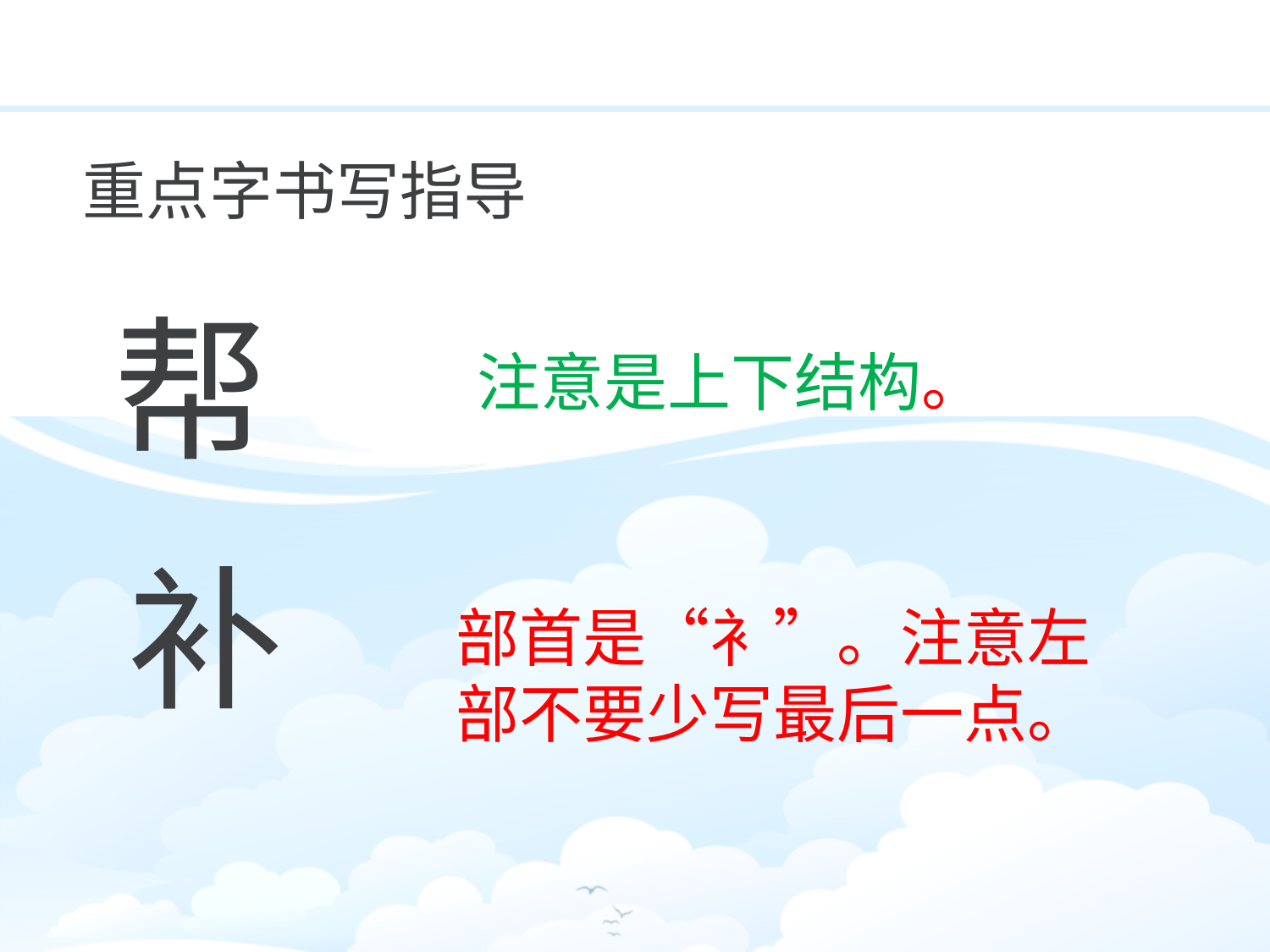

重点字书写指导
帮
注意是上下结构。
补
部首是“衤”。注意左部不要少写最后一点。